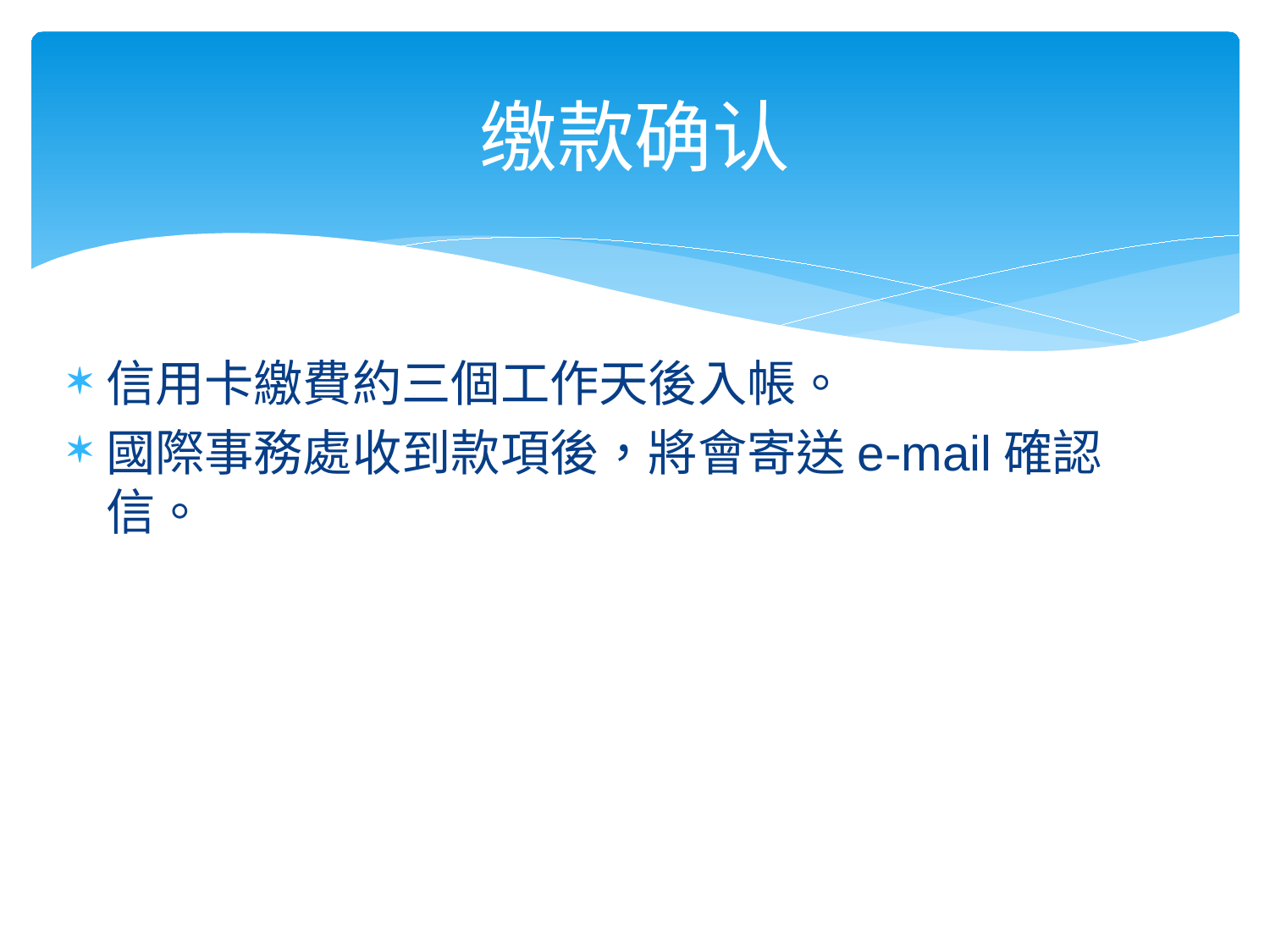

# 缴款确认
信用卡繳費約三個工作天後入帳。
國際事務處收到款項後，將會寄送e-mail確認信。